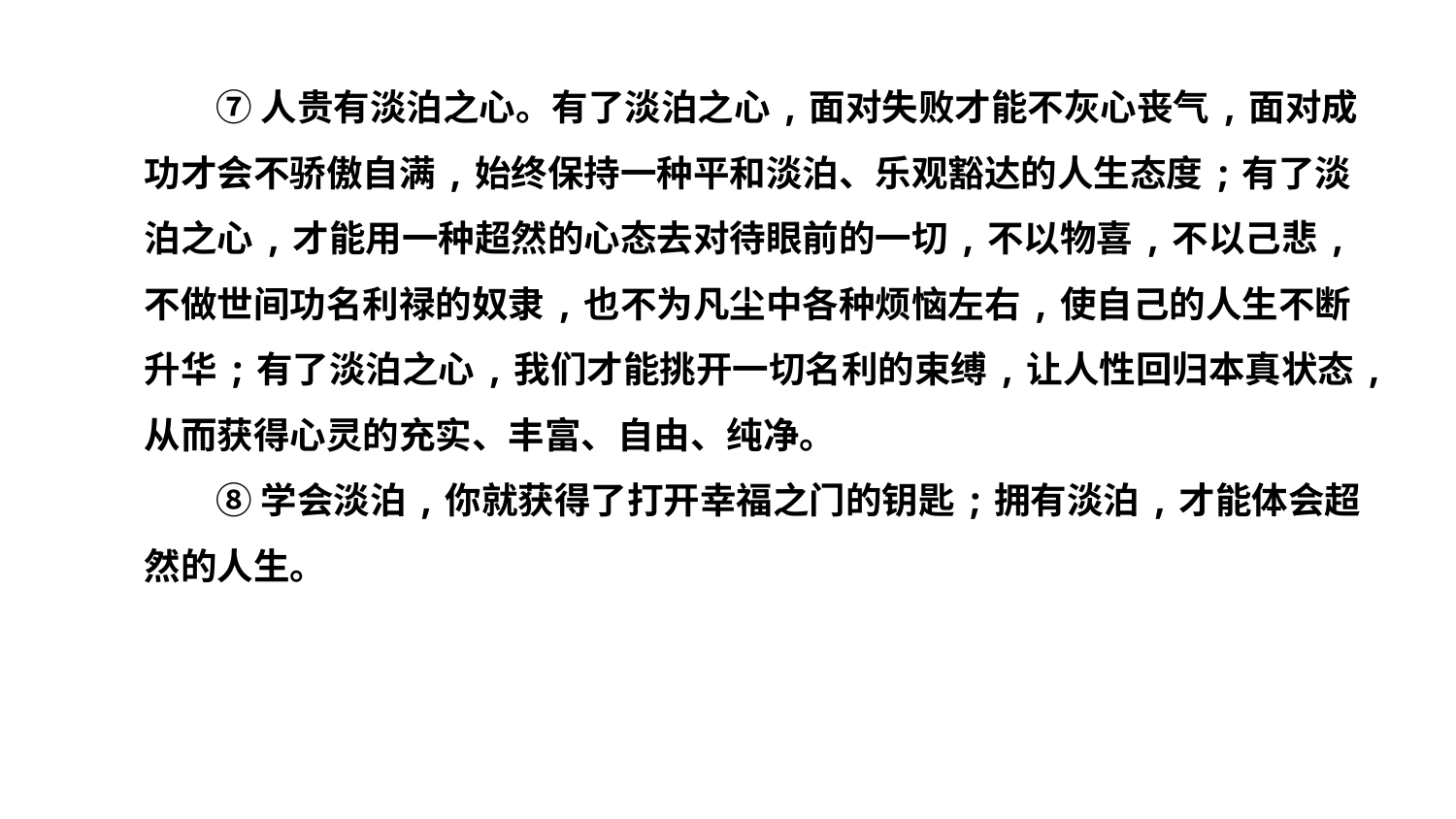

⑦人贵有淡泊之心。有了淡泊之心,面对失败才能不灰心丧气,面对成功才会不骄傲自满,始终保持一种平和淡泊、乐观豁达的人生态度;有了淡泊之心,才能用一种超然的心态去对待眼前的一切,不以物喜,不以己悲,不做世间功名利禄的奴隶,也不为凡尘中各种烦恼左右,使自己的人生不断升华;有了淡泊之心,我们才能挑开一切名利的束缚,让人性回归本真状态,从而获得心灵的充实、丰富、自由、纯净。
⑧学会淡泊,你就获得了打开幸福之门的钥匙;拥有淡泊,才能体会超然的人生。